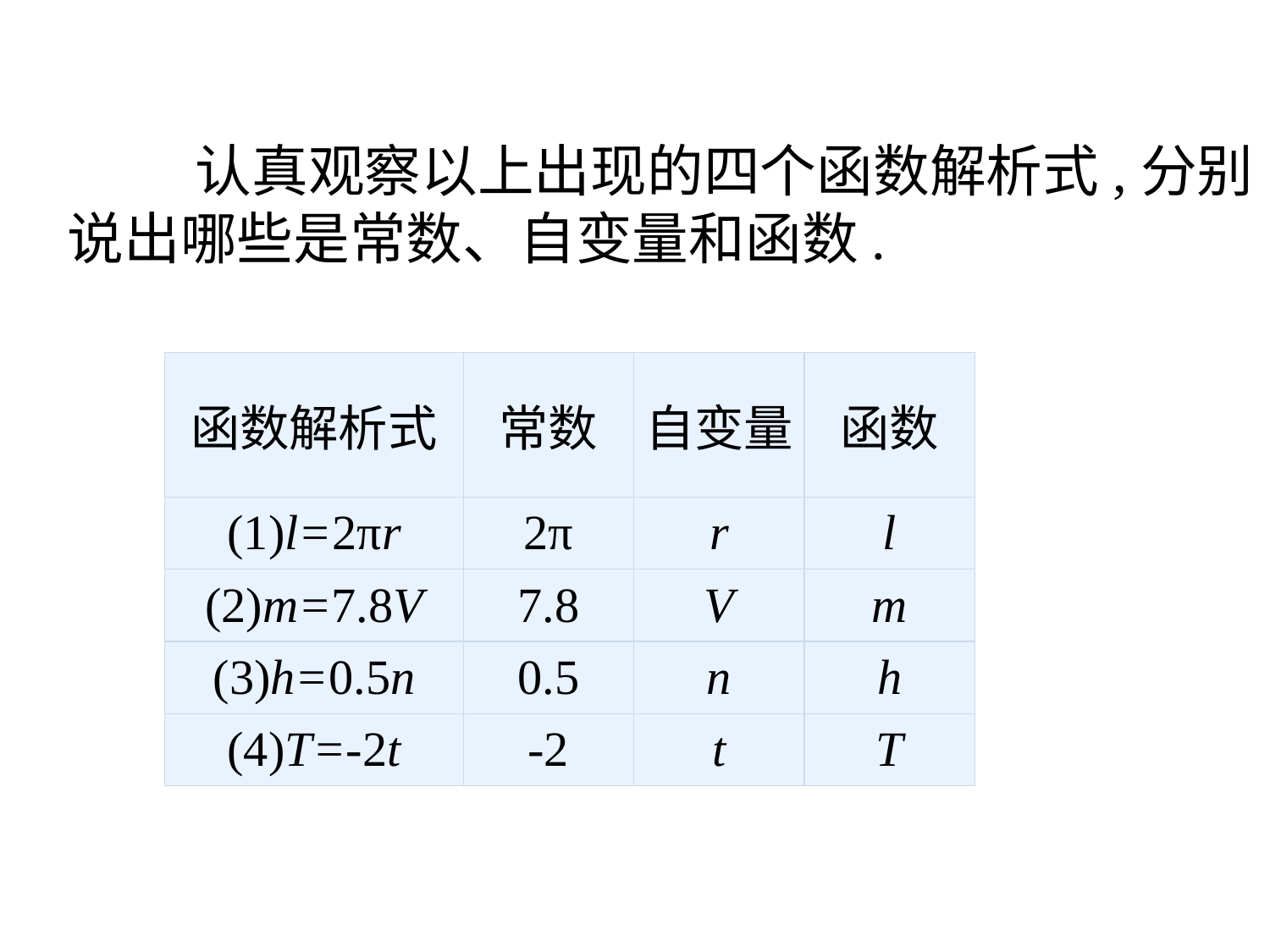

认真观察以上出现的四个函数解析式,分别说出哪些是常数、自变量和函数.
| 函数解析式 | 常数 | 自变量 | 函数 |
| --- | --- | --- | --- |
| (1)l=2πr | 2π | r | l |
| (2)m=7.8V | 7.8 | V | m |
| (3)h=0.5n | 0.5 | n | h |
| (4)T=-2t | -2 | t | T |